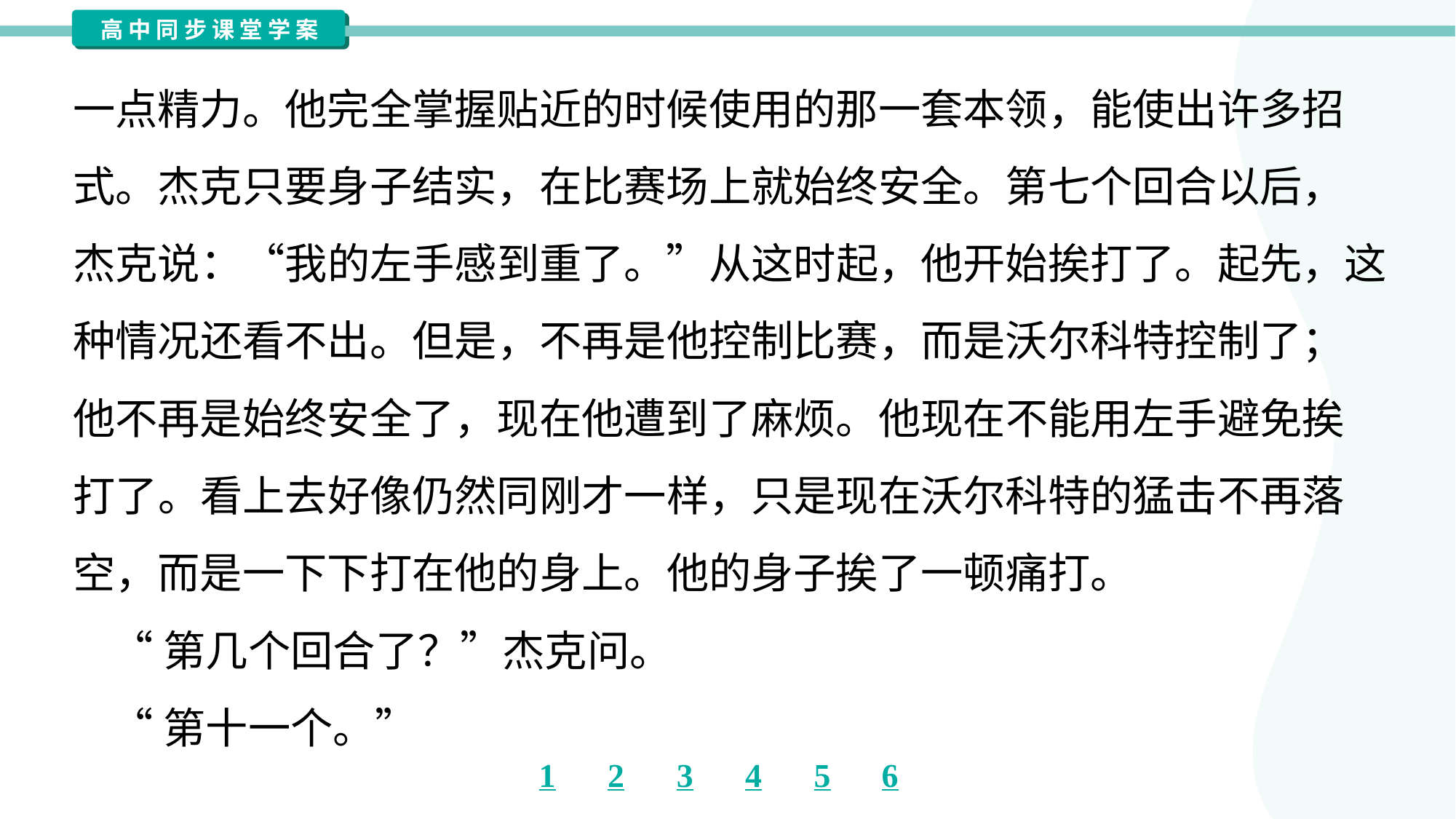

一点精力。他完全掌握贴近的时候使用的那一套本领，能使出许多招
式。杰克只要身子结实，在比赛场上就始终安全。第七个回合以后，
杰克说：“我的左手感到重了。”从这时起，他开始挨打了。起先，这
种情况还看不出。但是，不再是他控制比赛，而是沃尔科特控制了；
他不再是始终安全了，现在他遭到了麻烦。他现在不能用左手避免挨
打了。看上去好像仍然同刚才一样，只是现在沃尔科特的猛击不再落
空，而是一下下打在他的身上。他的身子挨了一顿痛打。
    “第几个回合了？”杰克问。
    “第十一个。”